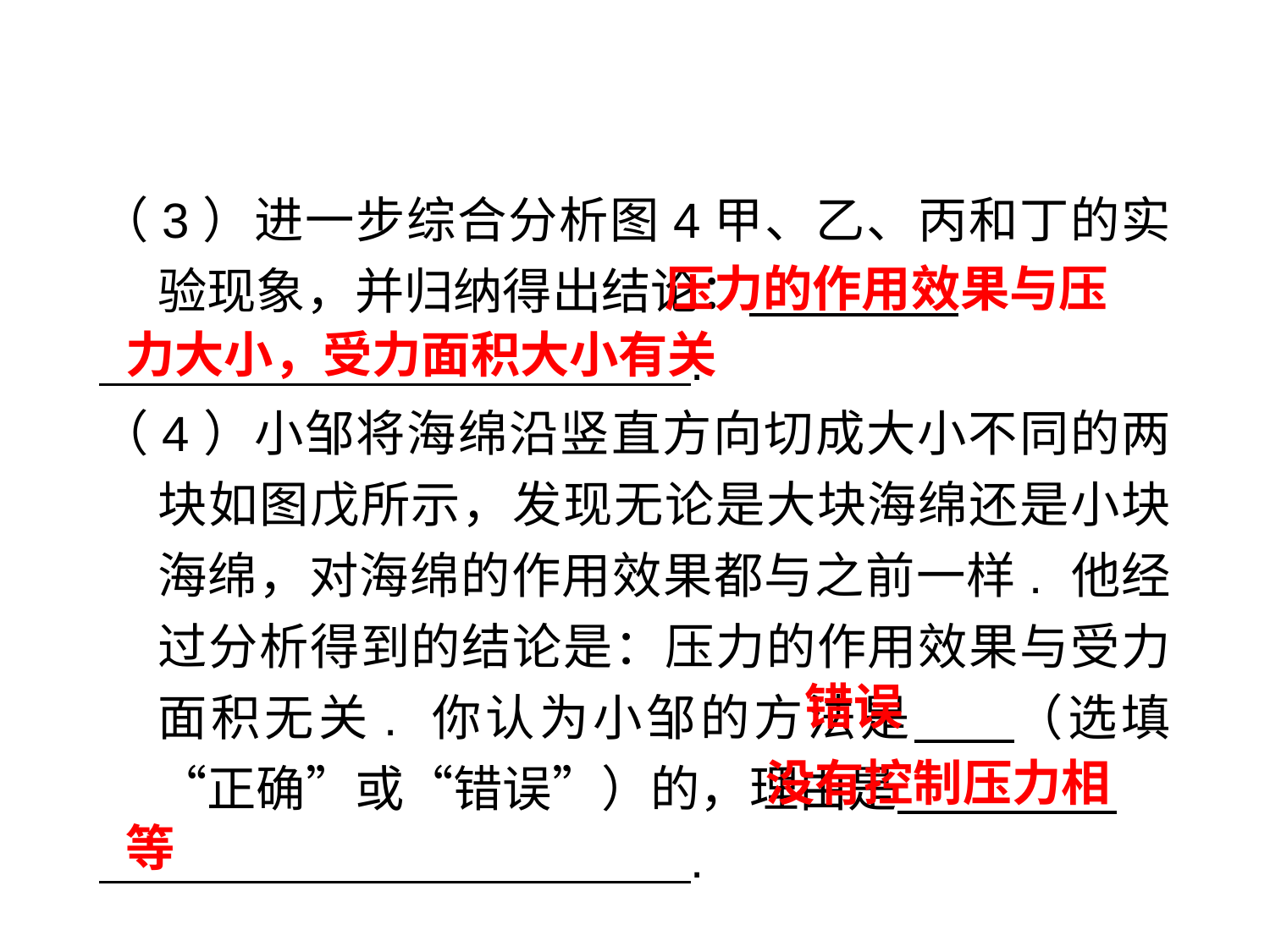

（3）进一步综合分析图4甲、乙、丙和丁的实验现象，并归纳得出结论：                   .
                                           .
（4）小邹将海绵沿竖直方向切成大小不同的两块如图戊所示，发现无论是大块海绵还是小块海绵，对海绵的作用效果都与之前一样. 他经过分析得到的结论是：压力的作用效果与受力面积无关. 你认为小邹的方法是　   （选填“正确”或“错误”）的，理由是　           　.
                                           .
                                               压力的作用效果与压力大小，受力面积大小有关
错误
                                                        没有控制压力相等